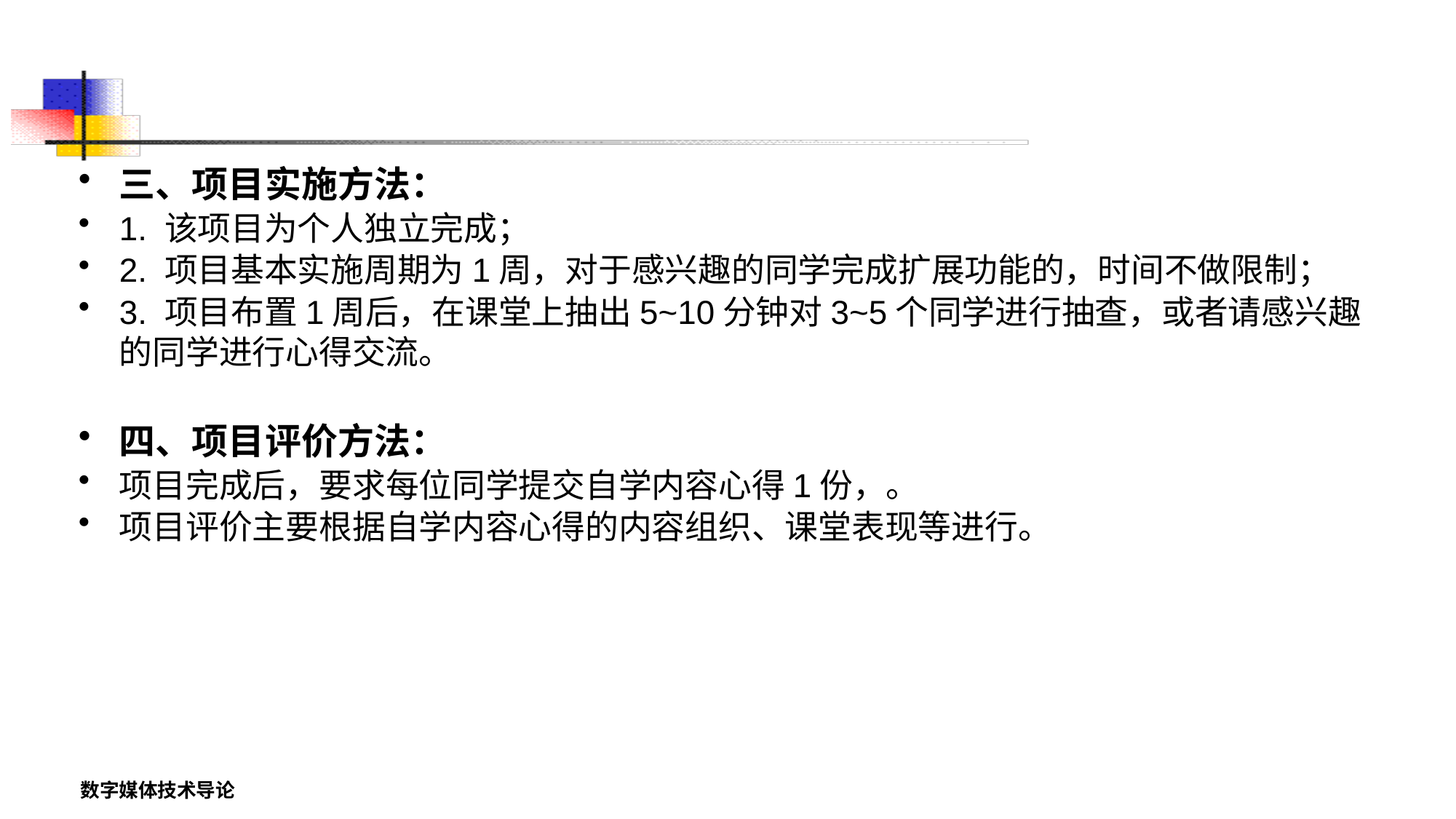

三、项目实施方法：
1. 该项目为个人独立完成；
2. 项目基本实施周期为1周，对于感兴趣的同学完成扩展功能的，时间不做限制；
3. 项目布置1周后，在课堂上抽出5~10分钟对3~5个同学进行抽查，或者请感兴趣的同学进行心得交流。

四、项目评价方法：
项目完成后，要求每位同学提交自学内容心得1份，。
项目评价主要根据自学内容心得的内容组织、课堂表现等进行。